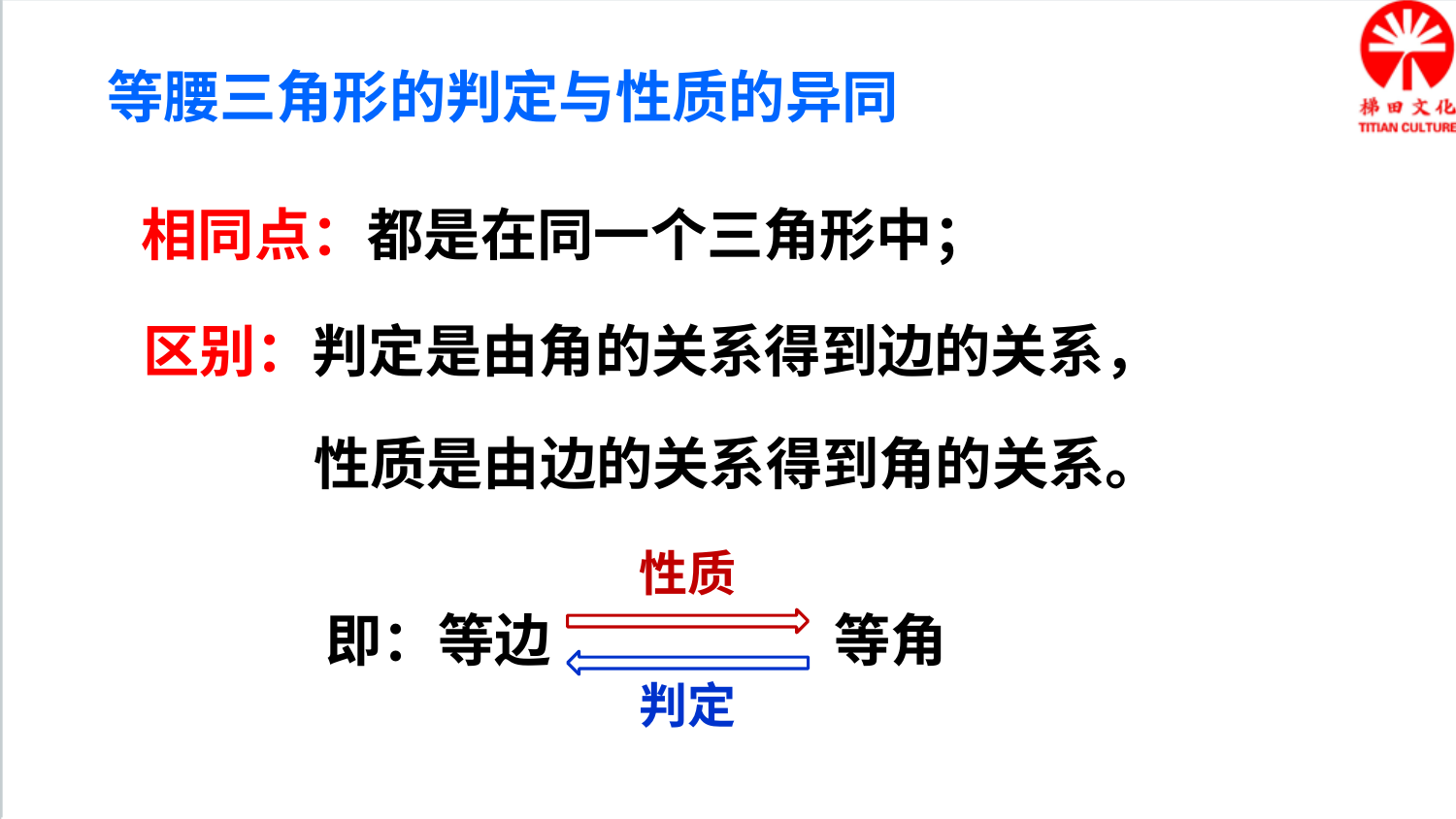

等腰三角形的判定与性质的异同
相同点：都是在同一个三角形中；
区别：判定是由角的关系得到边的关系，
性质是由边的关系得到角的关系。
性质
即：等边                      等角

判定